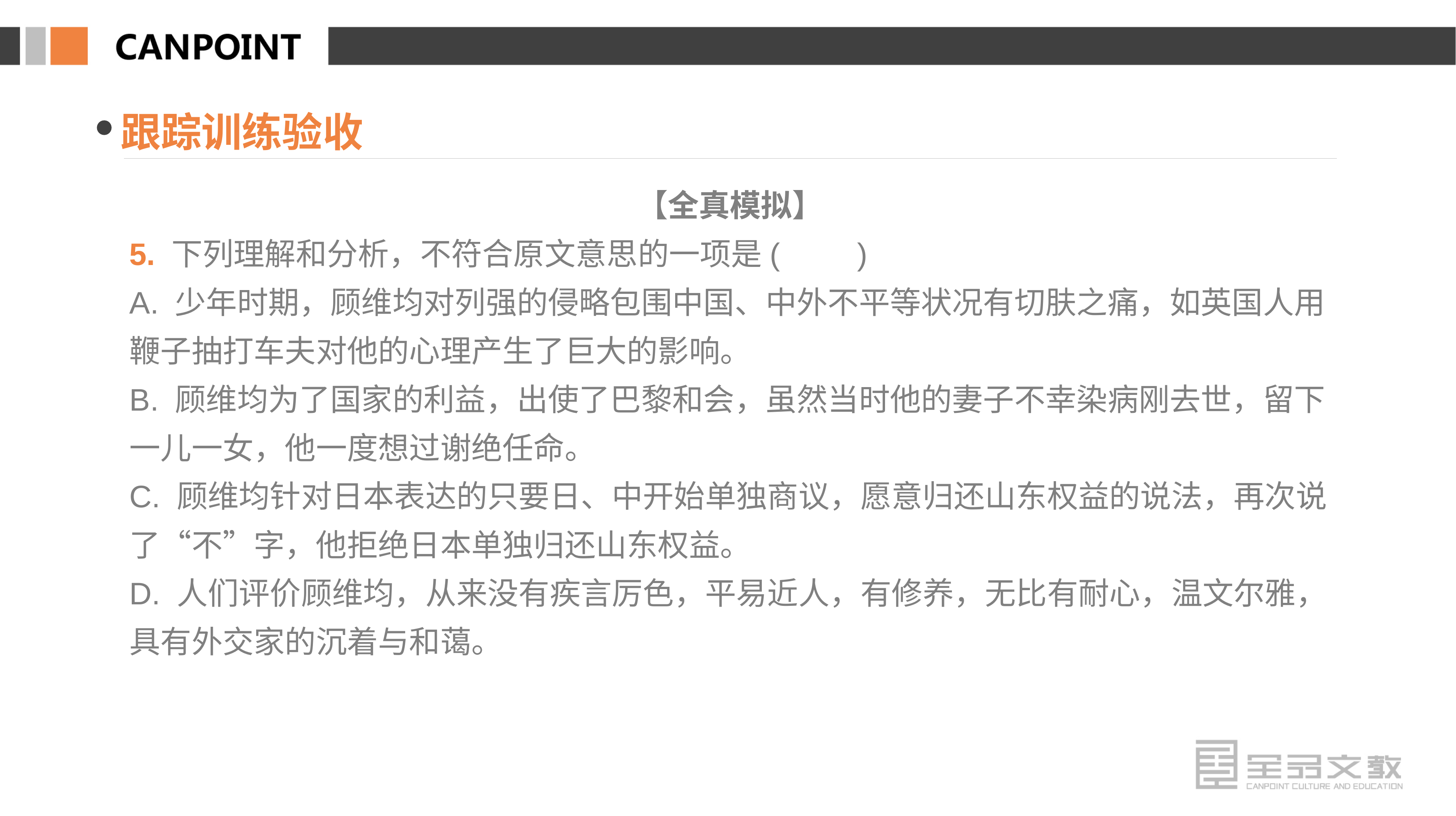

跟踪训练验收

【全真模拟】
5. 下列理解和分析，不符合原文意思的一项是(　　)
A. 少年时期，顾维均对列强的侵略包围中国、中外不平等状况有切肤之痛，如英国人用鞭子抽打车夫对他的心理产生了巨大的影响。
B. 顾维均为了国家的利益，出使了巴黎和会，虽然当时他的妻子不幸染病刚去世，留下一儿一女，他一度想过谢绝任命。
C. 顾维均针对日本表达的只要日、中开始单独商议，愿意归还山东权益的说法，再次说了“不”字，他拒绝日本单独归还山东权益。
D. 人们评价顾维均，从来没有疾言厉色，平易近人，有修养，无比有耐心，温文尔雅，具有外交家的沉着与和蔼。